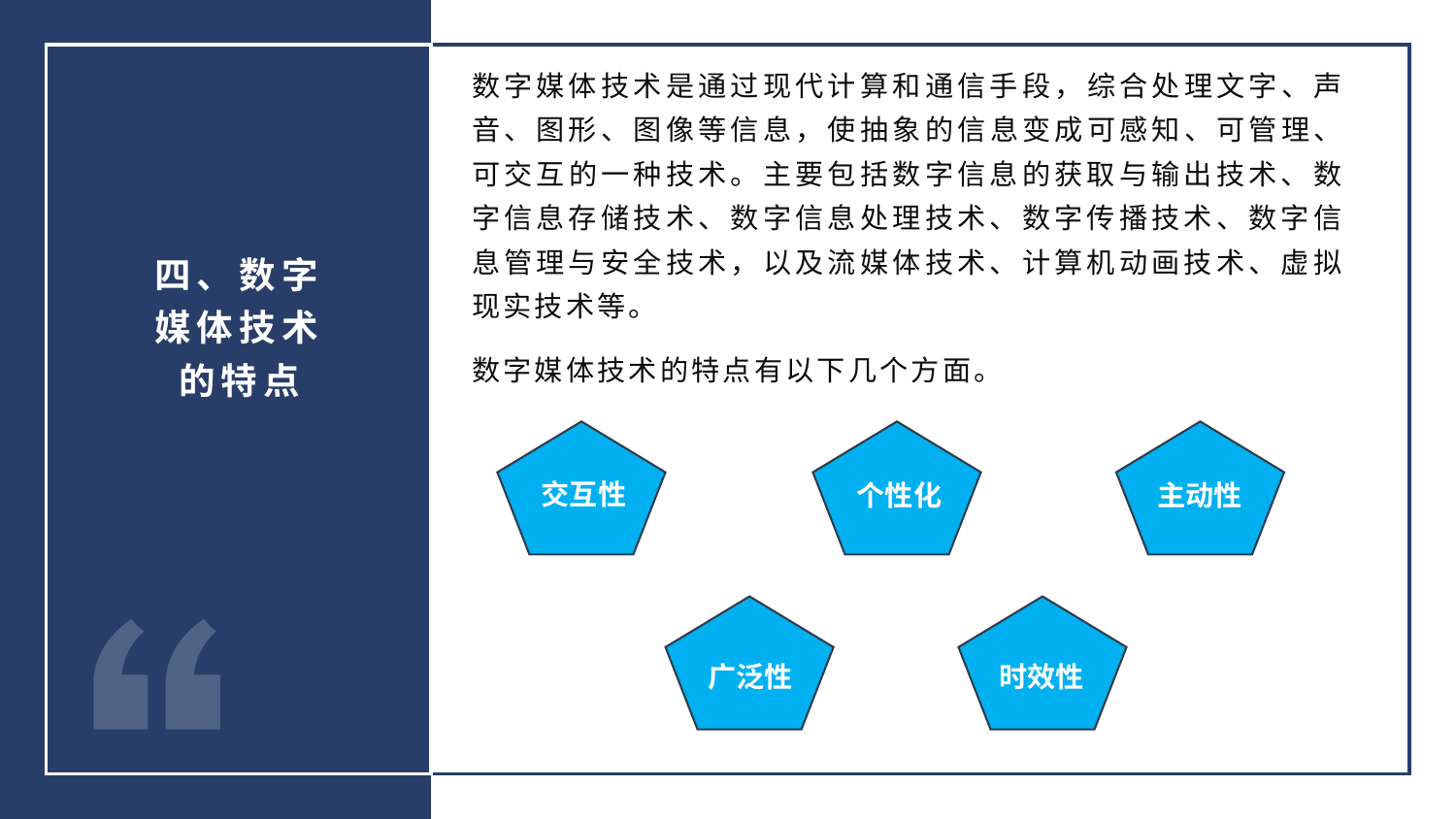

数字媒体技术是通过现代计算和通信手段，综合处理文字、声音、图形、图像等信息，使抽象的信息变成可感知、可管理、可交互的一种技术。主要包括数字信息的获取与输出技术、数字信息存储技术、数字信息处理技术、数字传播技术、数字信息管理与安全技术，以及流媒体技术、计算机动画技术、虚拟现实技术等。
数字媒体技术的特点有以下几个方面。
四、数字媒体技术的特点

交互性
个性化
主动性

广泛性
时效性